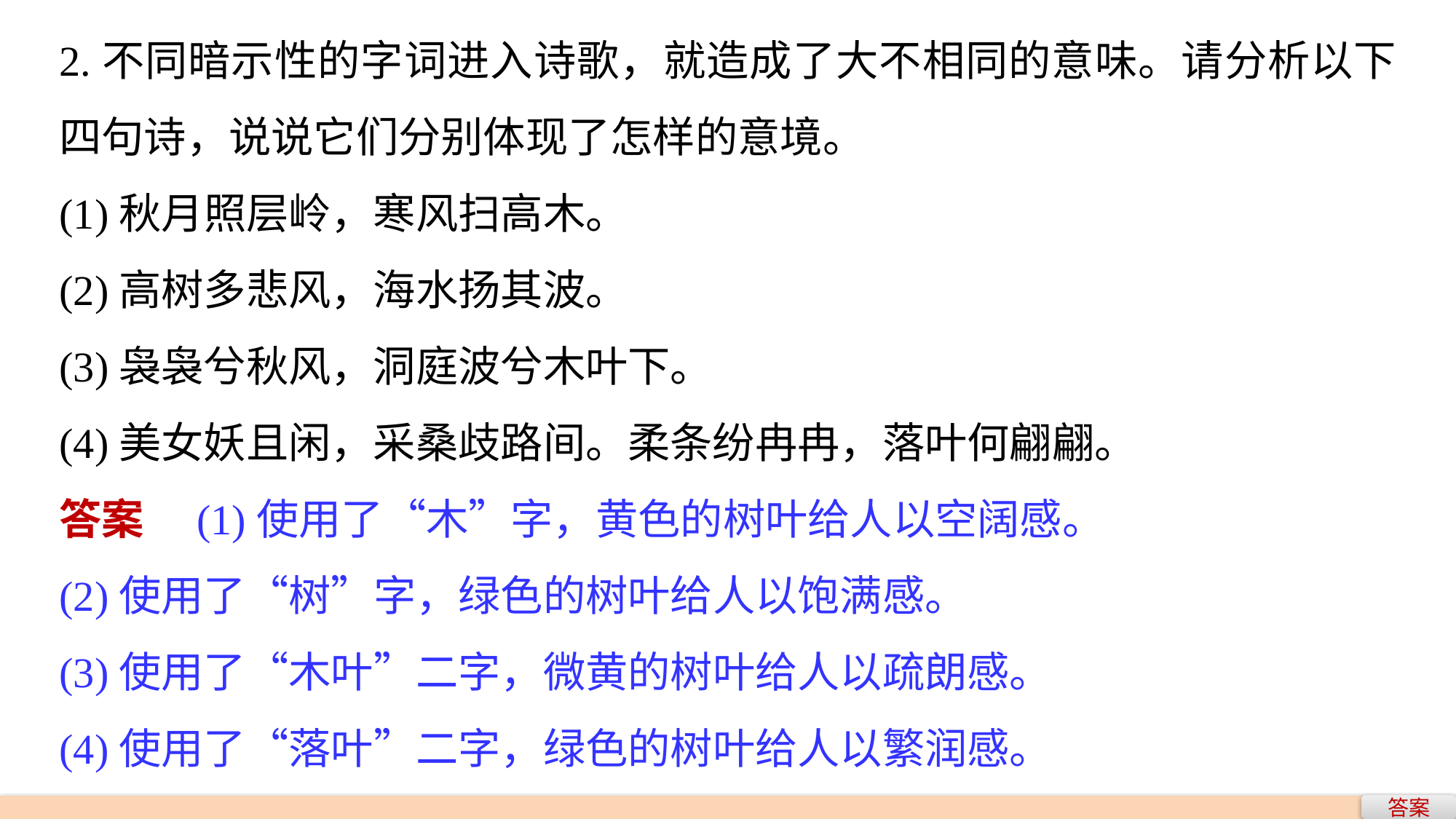

2.不同暗示性的字词进入诗歌，就造成了大不相同的意味。请分析以下四句诗，说说它们分别体现了怎样的意境。
(1)秋月照层岭，寒风扫高木。
(2)高树多悲风，海水扬其波。
(3)袅袅兮秋风，洞庭波兮木叶下。
(4)美女妖且闲，采桑歧路间。柔条纷冉冉，落叶何翩翩。
答案　(1)使用了“木”字，黄色的树叶给人以空阔感。
(2)使用了“树”字，绿色的树叶给人以饱满感。
(3)使用了“木叶”二字，微黄的树叶给人以疏朗感。
(4)使用了“落叶”二字，绿色的树叶给人以繁润感。
答案